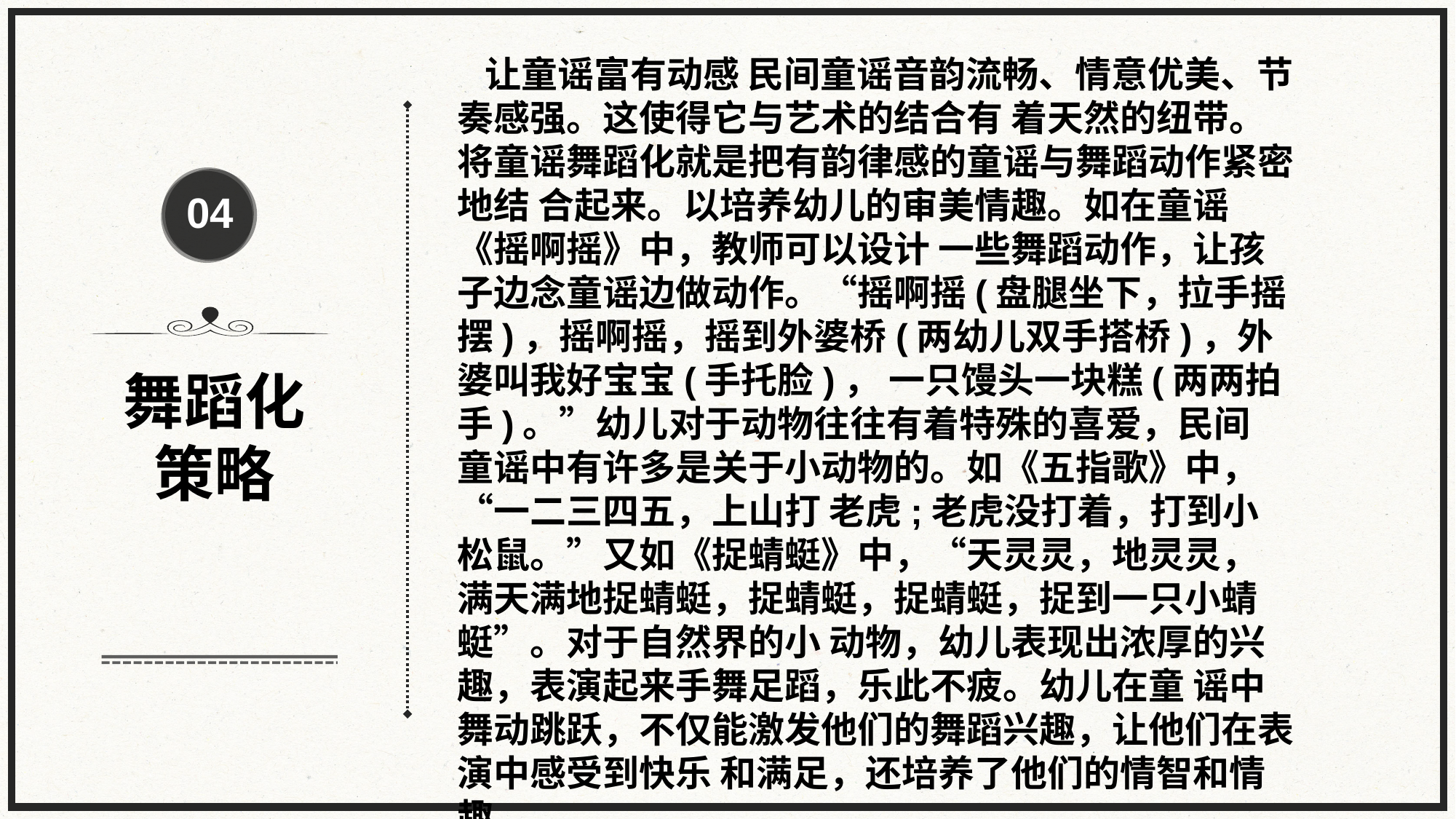

让童谣富有动感 民间童谣音韵流畅、情意优美、节奏感强。这使得它与艺术的结合有 着天然的纽带。将童谣舞蹈化就是把有韵律感的童谣与舞蹈动作紧密地结 合起来。以培养幼儿的审美情趣。如在童谣《摇啊摇》中，教师可以设计 一些舞蹈动作，让孩子边念童谣边做动作。“摇啊摇(盘腿坐下，拉手摇 摆)，摇啊摇，摇到外婆桥(两幼儿双手搭桥)，外婆叫我好宝宝(手托脸)， 一只馒头一块糕(两两拍手)。”幼儿对于动物往往有着特殊的喜爱，民间 童谣中有许多是关于小动物的。如《五指歌》中，“一二三四五，上山打 老虎;老虎没打着，打到小松鼠。”又如《捉蜻蜓》中，“天灵灵，地灵灵， 满天满地捉蜻蜓，捉蜻蜓，捉蜻蜓，捉到一只小蜻蜓”。对于自然界的小 动物，幼儿表现出浓厚的兴趣，表演起来手舞足蹈，乐此不疲。幼儿在童 谣中舞动跳跃，不仅能激发他们的舞蹈兴趣，让他们在表演中感受到快乐 和满足，还培养了他们的情智和情趣。

04

舞蹈化
策略